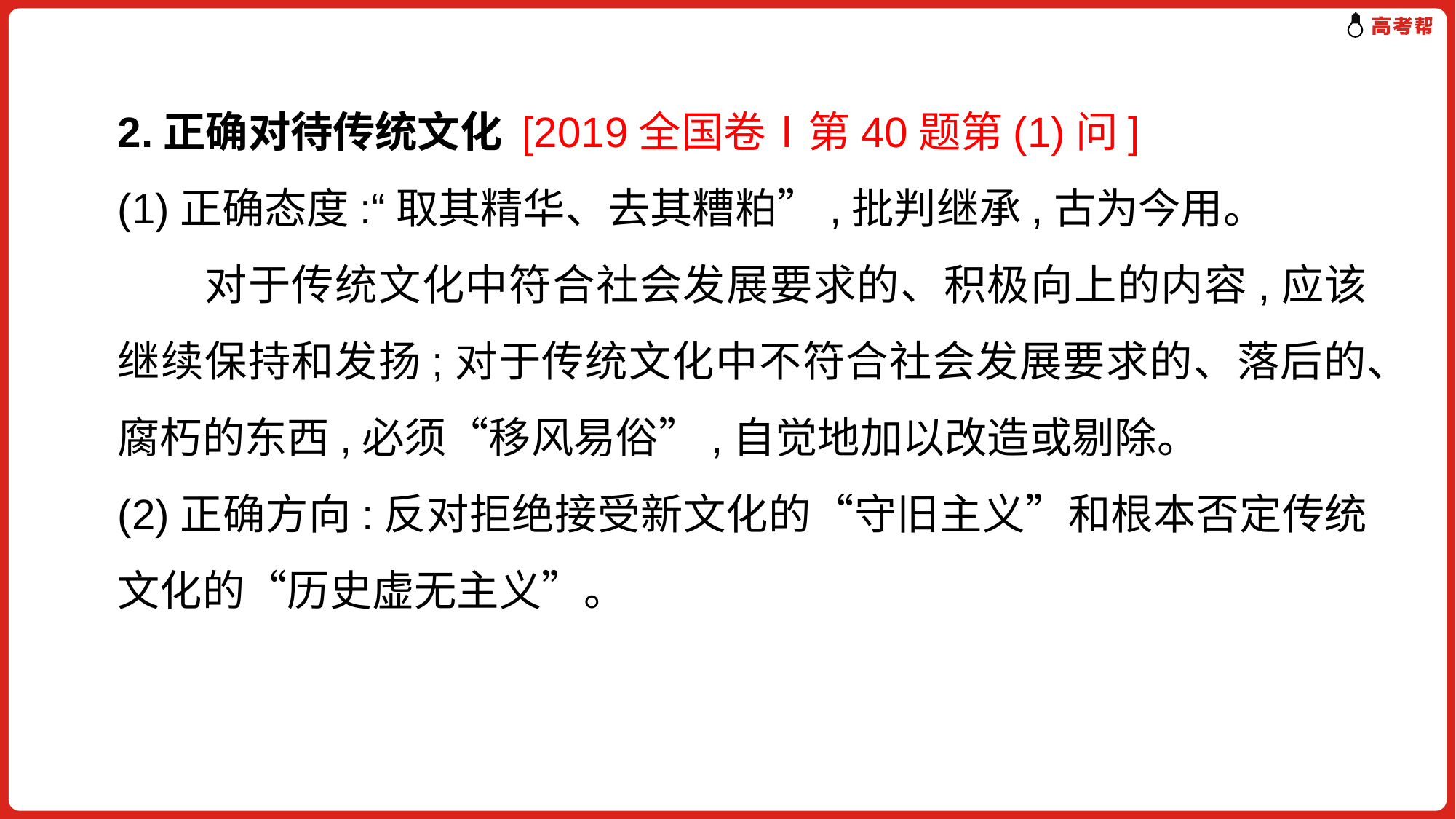

2.正确对待传统文化 [2019全国卷Ⅰ第40题第(1)问]
(1)正确态度:“取其精华、去其糟粕”,批判继承,古为今用。
　　对于传统文化中符合社会发展要求的、积极向上的内容,应该继续保持和发扬;对于传统文化中不符合社会发展要求的、落后的、腐朽的东西,必须“移风易俗”,自觉地加以改造或剔除。
(2)正确方向:反对拒绝接受新文化的“守旧主义”和根本否定传统文化的“历史虚无主义”。